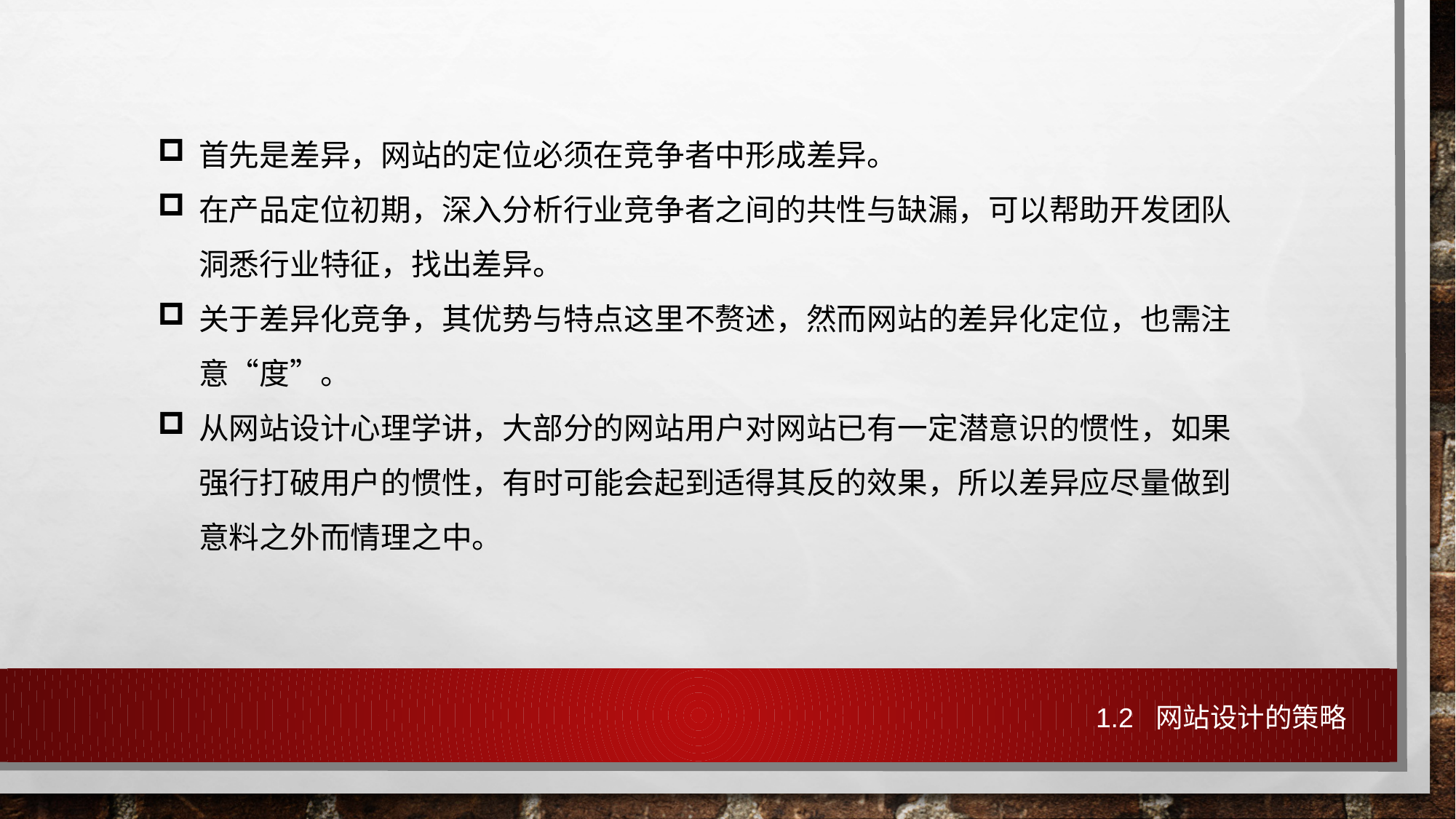

首先是差异，网站的定位必须在竞争者中形成差异。
在产品定位初期，深入分析行业竞争者之间的共性与缺漏，可以帮助开发团队洞悉行业特征，找出差异。
关于差异化竞争，其优势与特点这里不赘述，然而网站的差异化定位，也需注意“度”。
从网站设计心理学讲，大部分的网站用户对网站已有一定潜意识的惯性，如果强行打破用户的惯性，有时可能会起到适得其反的效果，所以差异应尽量做到意料之外而情理之中。
1.2  网站设计的策略